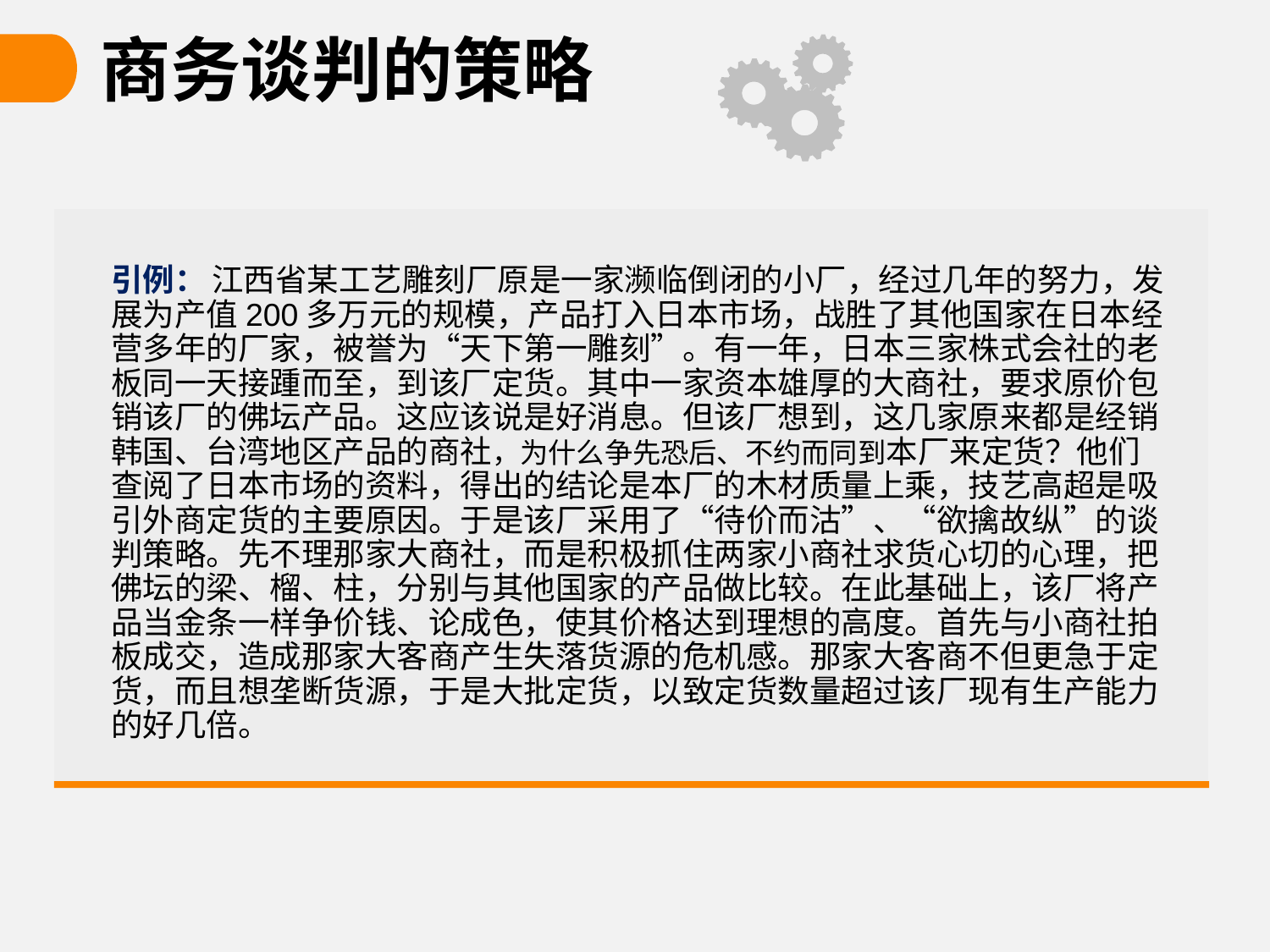

# 商务谈判的策略

引例： 江西省某工艺雕刻厂原是一家濒临倒闭的小厂，经过几年的努力，发展为产值200多万元的规模，产品打入日本市场，战胜了其他国家在日本经营多年的厂家，被誉为“天下第一雕刻”。有一年，日本三家株式会社的老板同一天接踵而至，到该厂定货。其中一家资本雄厚的大商社，要求原价包销该厂的佛坛产品。这应该说是好消息。但该厂想到，这几家原来都是经销韩国、台湾地区产品的商社，为什么争先恐后、不约而同到本厂来定货？他们查阅了日本市场的资料，得出的结论是本厂的木材质量上乘，技艺高超是吸引外商定货的主要原因。于是该厂采用了“待价而沽”、“欲擒故纵”的谈判策略。先不理那家大商社，而是积极抓住两家小商社求货心切的心理，把佛坛的梁、榴、柱，分别与其他国家的产品做比较。在此基础上，该厂将产品当金条一样争价钱、论成色，使其价格达到理想的高度。首先与小商社拍板成交，造成那家大客商产生失落货源的危机感。那家大客商不但更急于定货，而且想垄断货源，于是大批定货，以致定货数量超过该厂现有生产能力的好几倍。